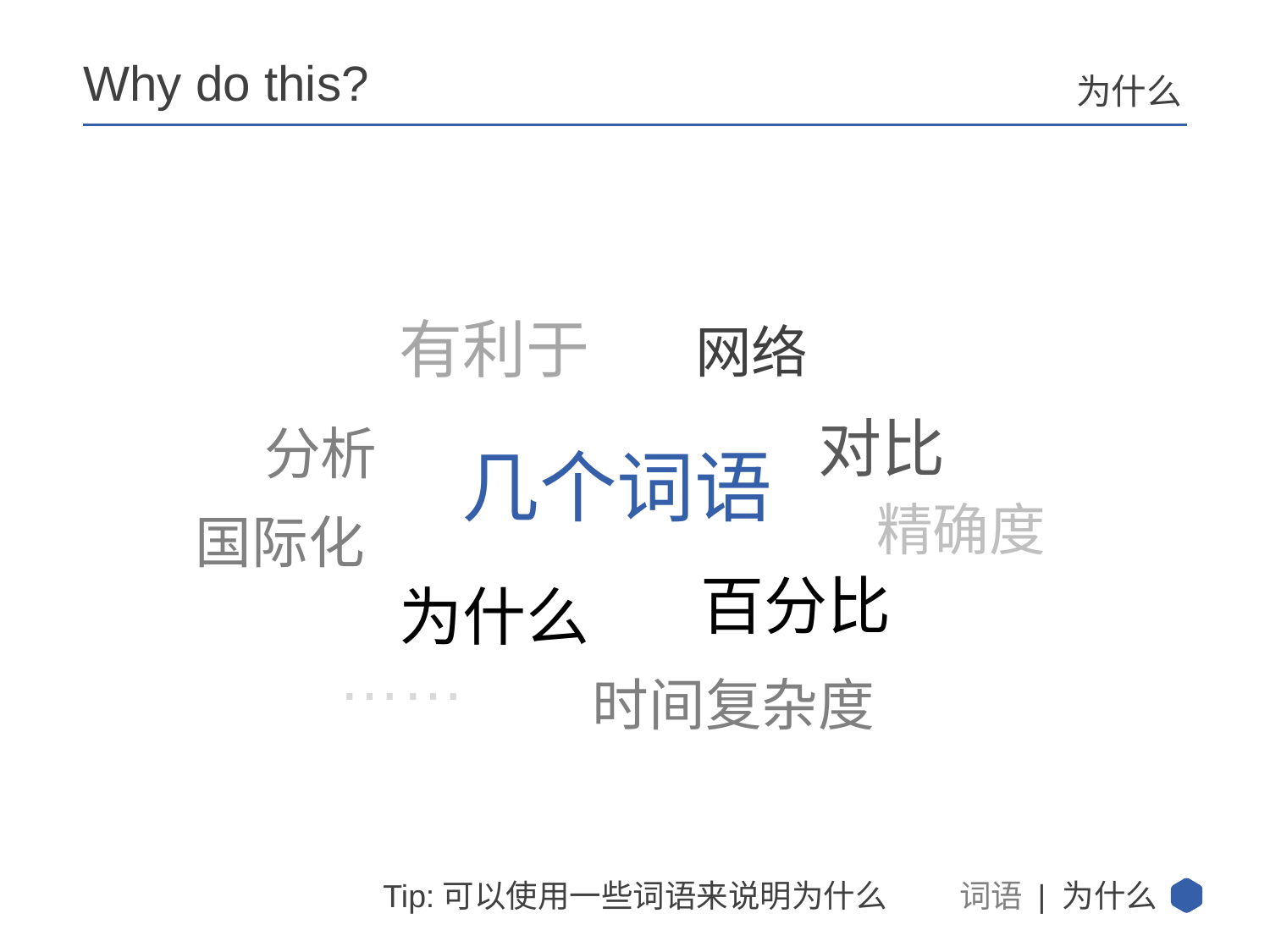

Why do this?
为什么
有利于
网络
对比
分析
几个词语
精确度
国际化
百分比
为什么
……
时间复杂度
词语 | 为什么
Tip:可以使用一些词语来说明为什么